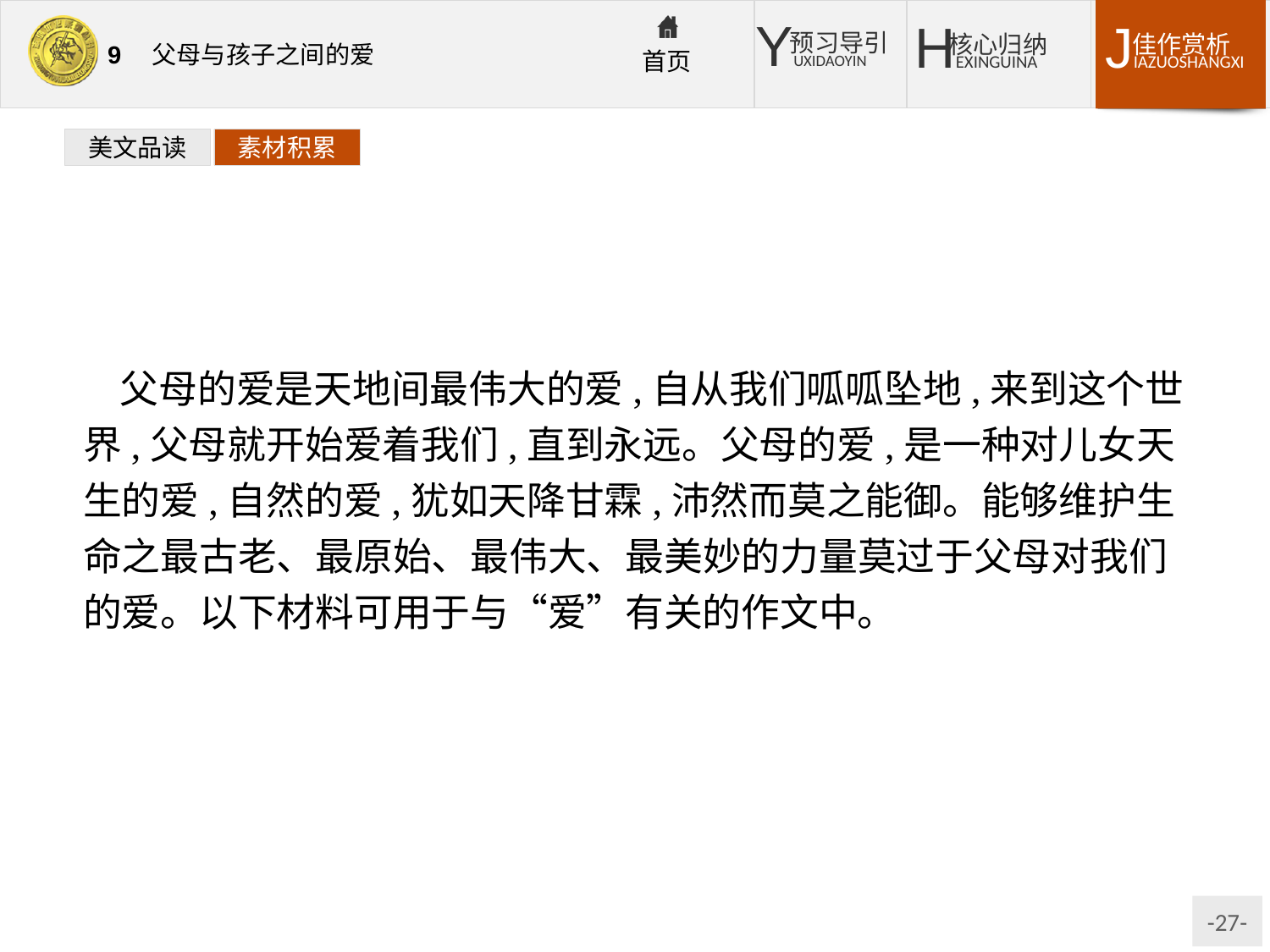

美文品读
素材积累
父母的爱是天地间最伟大的爱,自从我们呱呱坠地,来到这个世界,父母就开始爱着我们,直到永远。父母的爱,是一种对儿女天生的爱,自然的爱,犹如天降甘霖,沛然而莫之能御。能够维护生命之最古老、最原始、最伟大、最美妙的力量莫过于父母对我们的爱。以下材料可用于与“爱”有关的作文中。